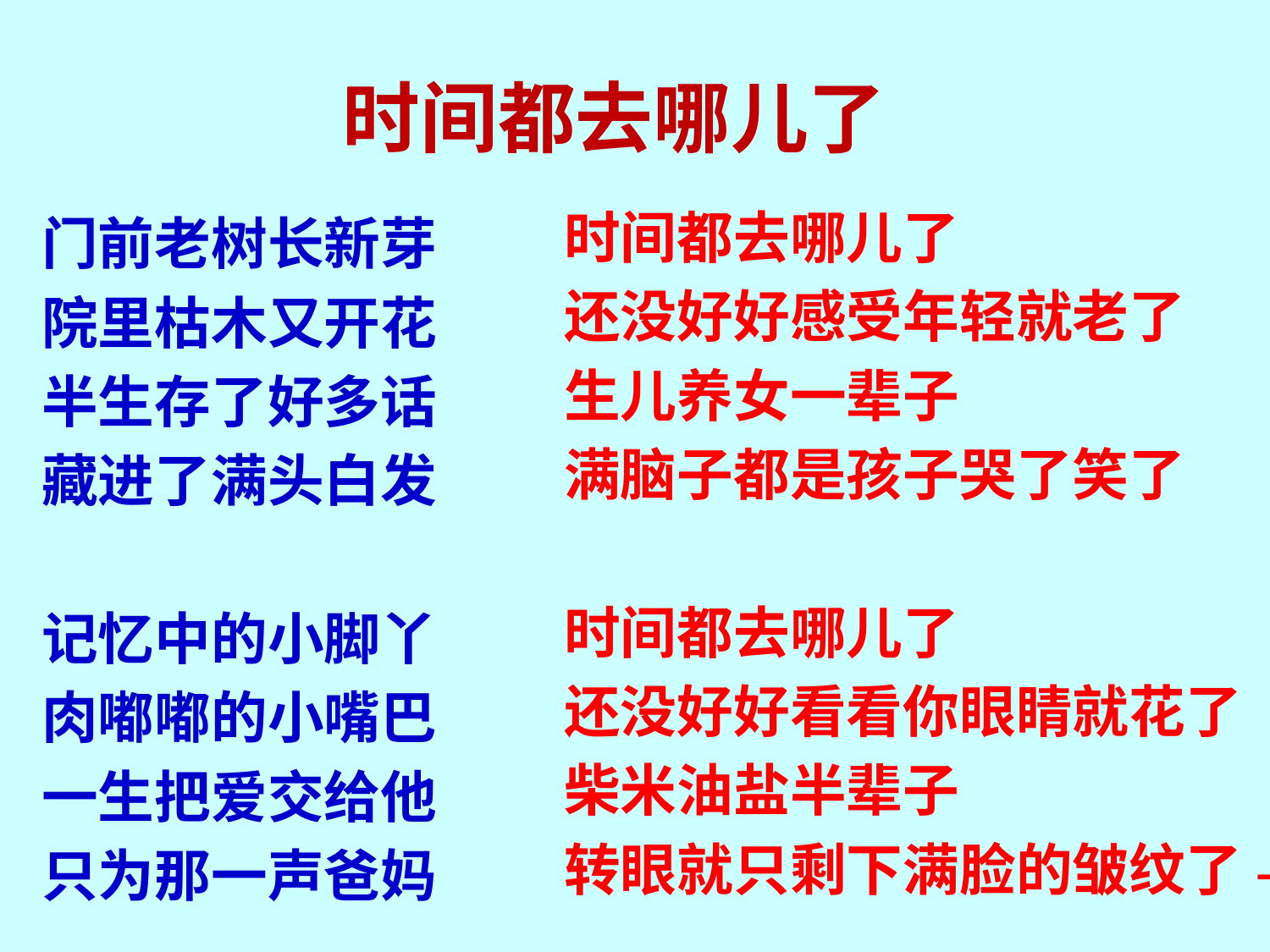

# 时间都去哪儿了
时间都去哪儿了
还没好好感受年轻就老了
生儿养女一辈子
满脑子都是孩子哭了笑了

时间都去哪儿了
还没好好看看你眼睛就花了
柴米油盐半辈子
转眼就只剩下满脸的皱纹了---
门前老树长新芽
院里枯木又开花
半生存了好多话
藏进了满头白发

记忆中的小脚丫
肉嘟嘟的小嘴巴
一生把爱交给他
只为那一声爸妈